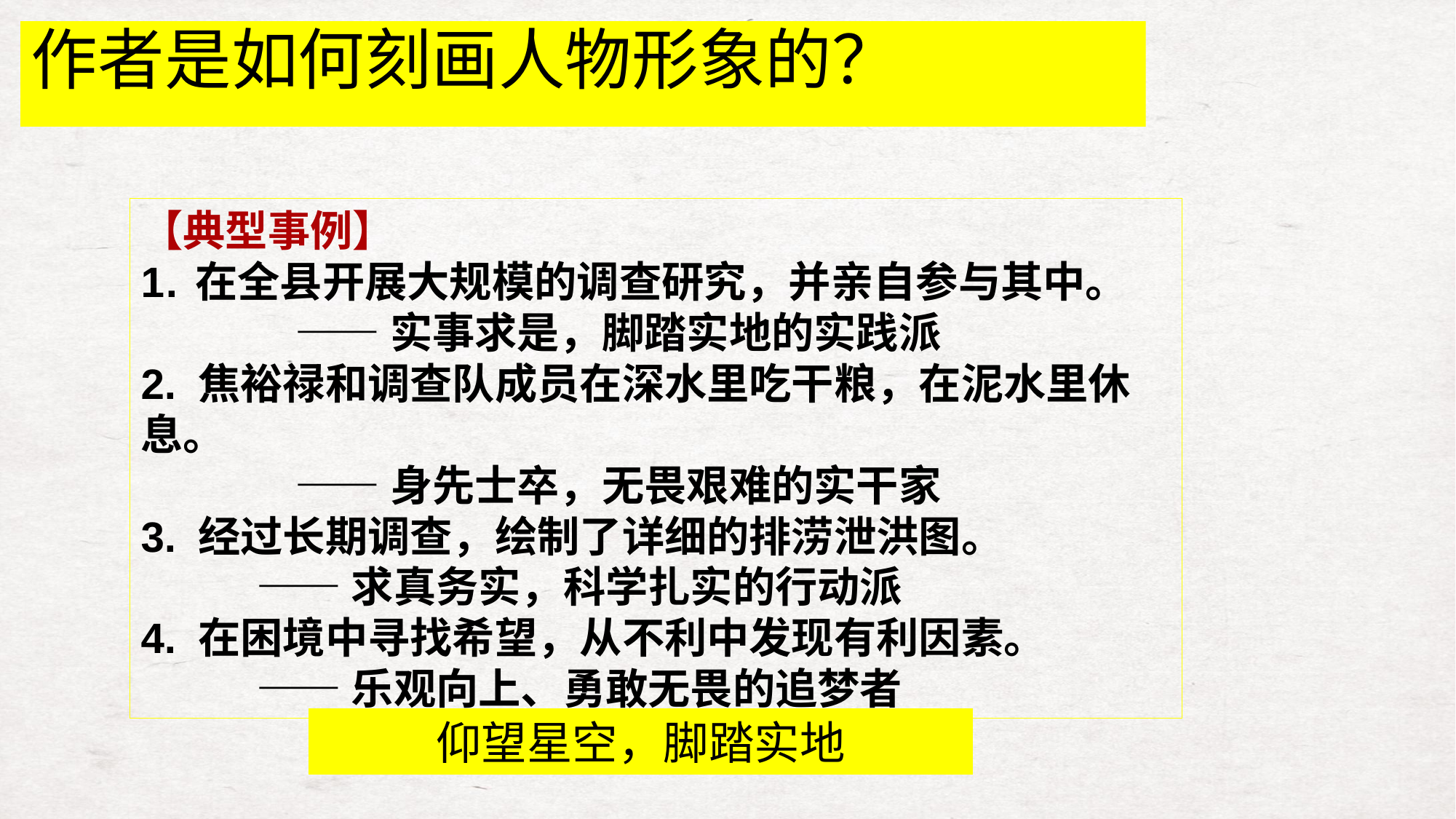

作者是如何刻画人物形象的？
【典型事例】
在全县开展大规模的调查研究，并亲自参与其中。
                ——实事求是，脚踏实地的实践派
2. 焦裕禄和调查队成员在深水里吃干粮，在泥水里休息。
                ——身先士卒，无畏艰难的实干家
3. 经过长期调查，绘制了详细的排涝泄洪图。
            ——求真务实，科学扎实的行动派
4. 在困境中寻找希望，从不利中发现有利因素。
            ——乐观向上、勇敢无畏的追梦者
仰望星空，脚踏实地